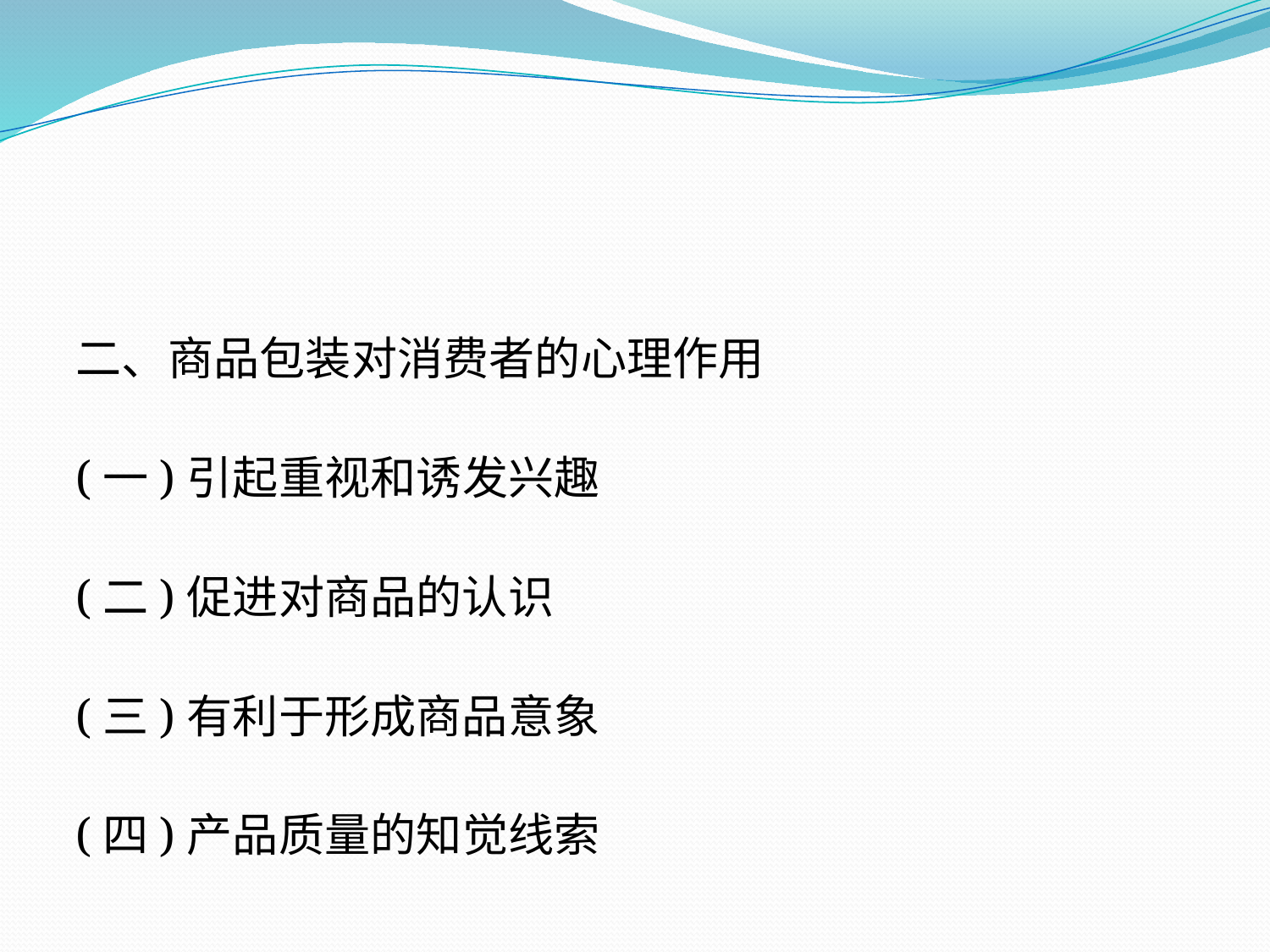

二、商品包装对消费者的心理作用
(一)引起重视和诱发兴趣
(二)促进对商品的认识
(三)有利于形成商品意象
(四)产品质量的知觉线索